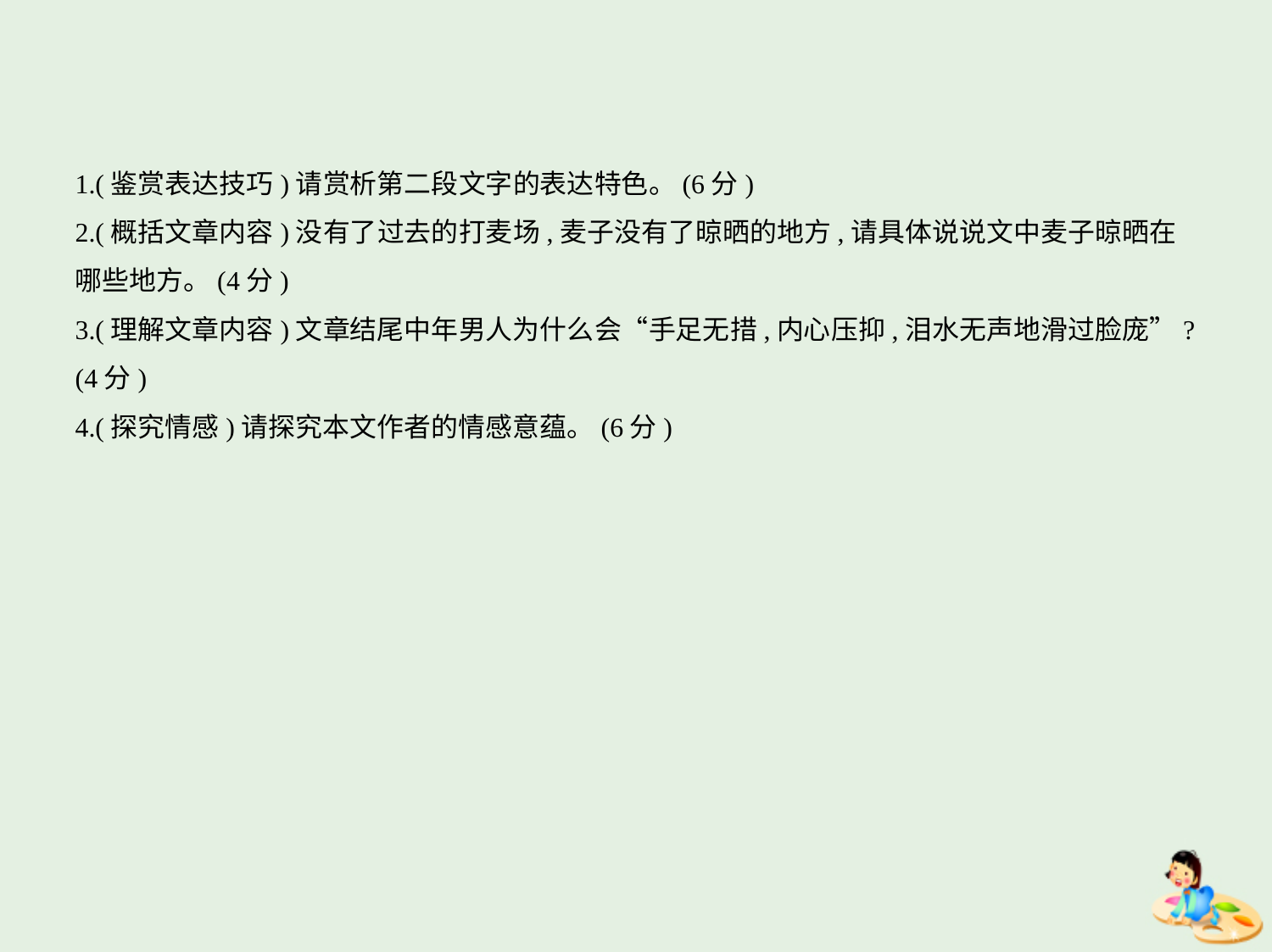

1.(鉴赏表达技巧)请赏析第二段文字的表达特色。(6分)
2.(概括文章内容)没有了过去的打麦场,麦子没有了晾晒的地方,请具体说说文中麦子晾晒在
哪些地方。(4分)
3.(理解文章内容)文章结尾中年男人为什么会“手足无措,内心压抑,泪水无声地滑过脸庞”?
(4分)
4.(探究情感)请探究本文作者的情感意蕴。(6分)